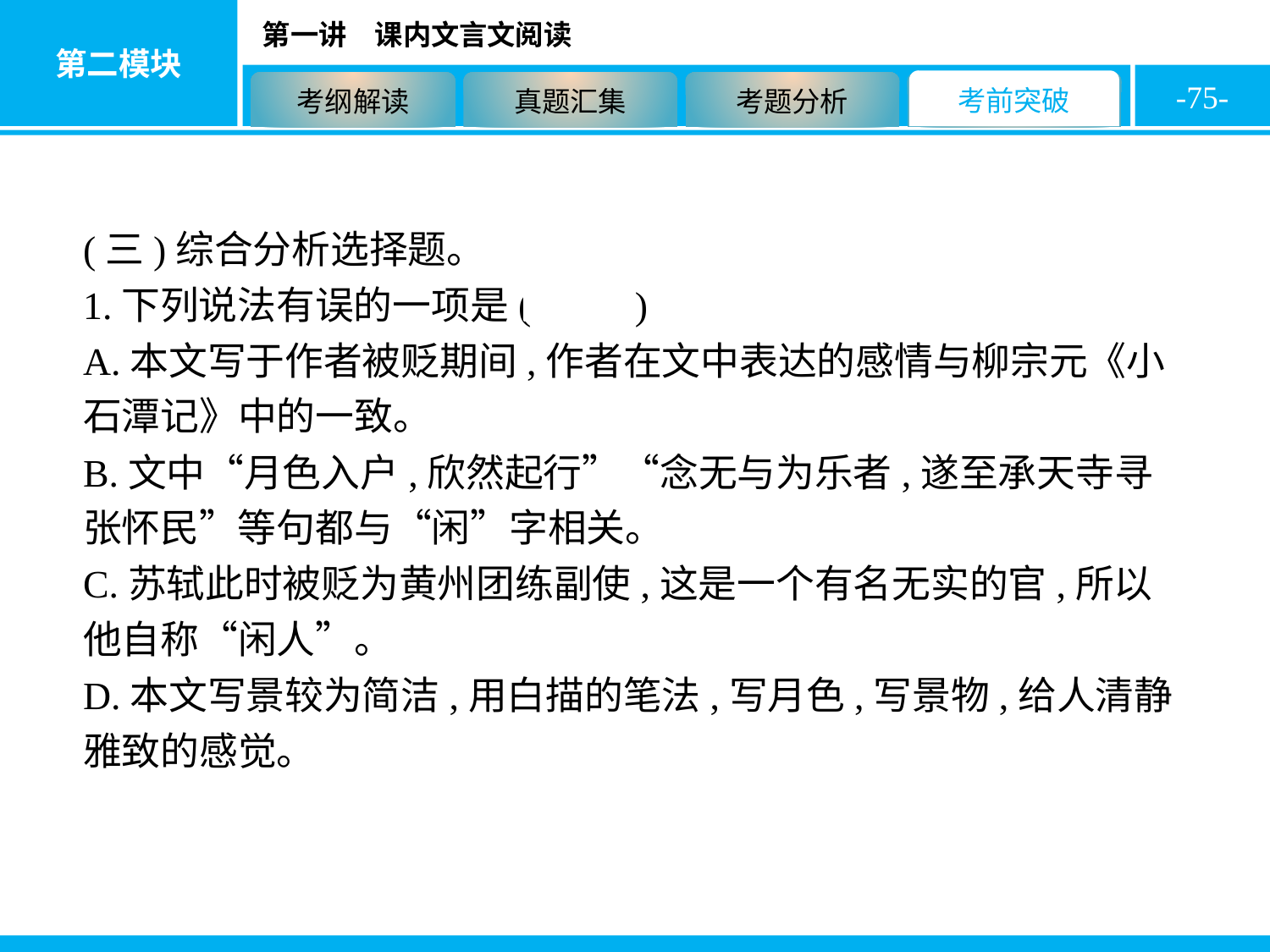

-75-
(三)综合分析选择题。
1.下列说法有误的一项是(    A    )
A.本文写于作者被贬期间,作者在文中表达的感情与柳宗元《小石潭记》中的一致。
B.文中“月色入户,欣然起行”“念无与为乐者,遂至承天寺寻张怀民”等句都与“闲”字相关。
C.苏轼此时被贬为黄州团练副使,这是一个有名无实的官,所以他自称“闲人”。
D.本文写景较为简洁,用白描的笔法,写月色,写景物,给人清静雅致的感觉。